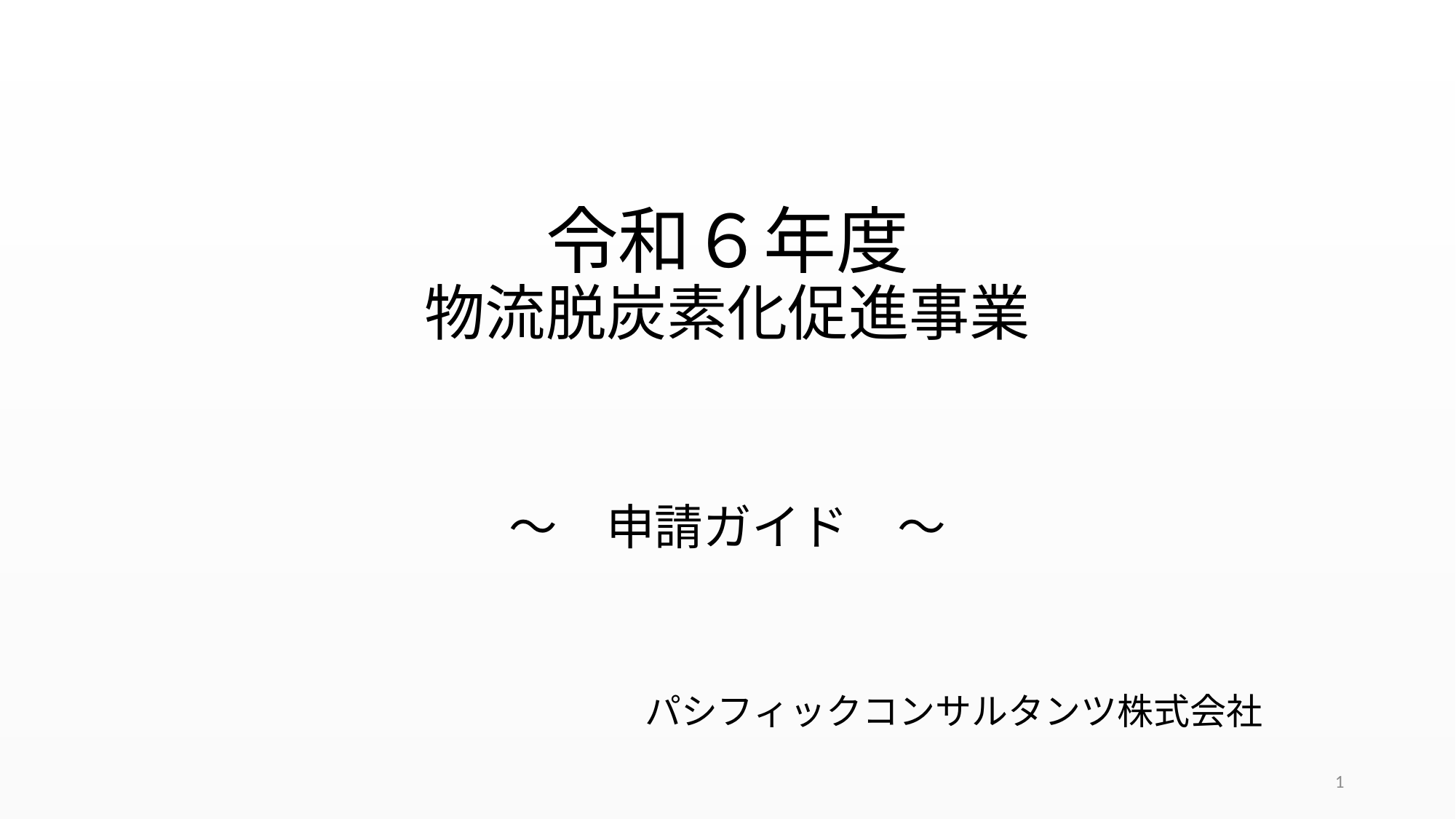

# 令和６年度 物流脱炭素化促進事業
～　申請ガイド　～
パシフィックコンサルタンツ株式会社
1